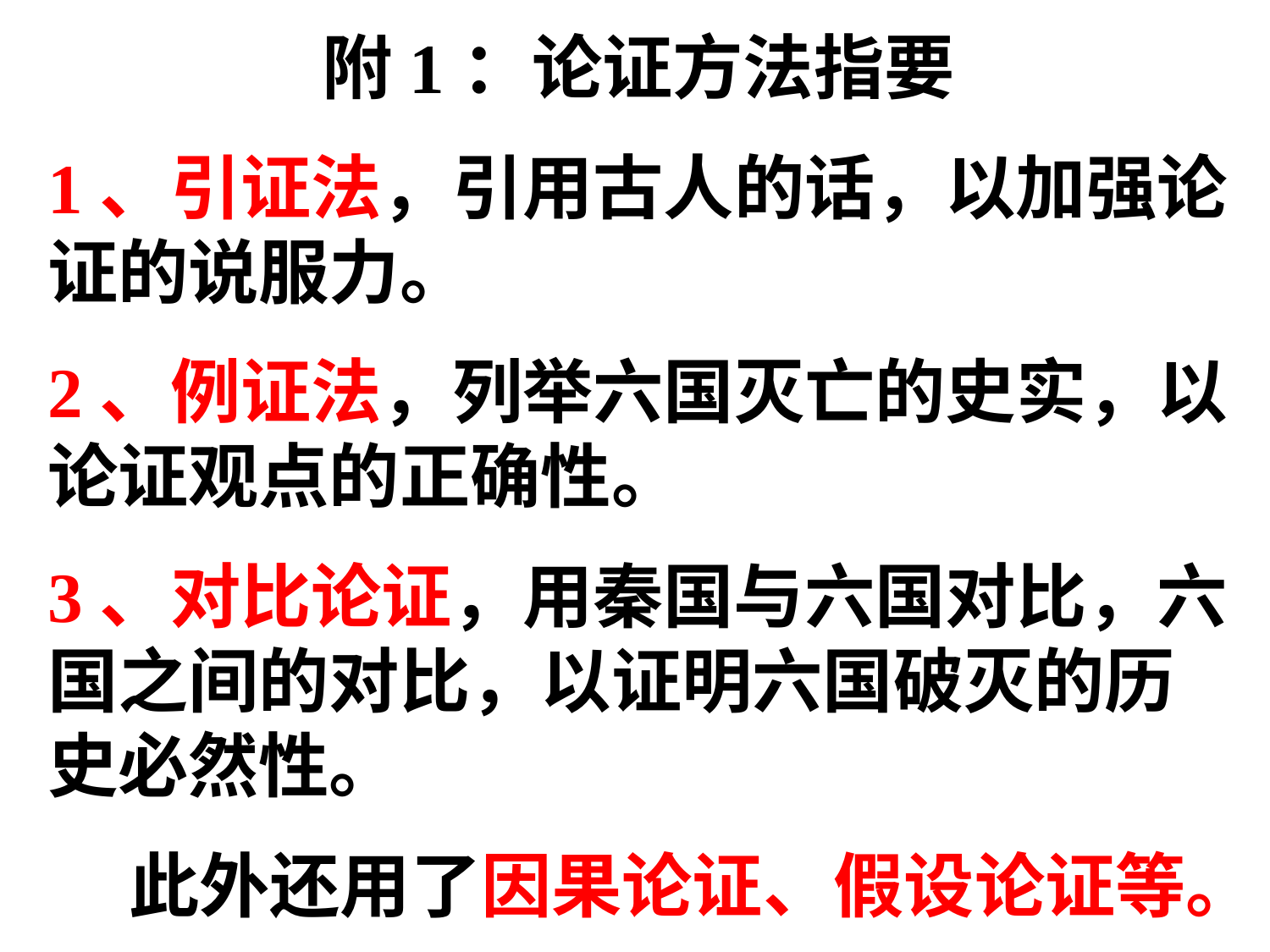

附1：论证方法指要
1、引证法，引用古人的话，以加强论证的说服力。
2、例证法，列举六国灭亡的史实，以论证观点的正确性。
3、对比论证，用秦国与六国对比，六国之间的对比，以证明六国破灭的历史必然性。
    此外还用了因果论证、假设论证等。